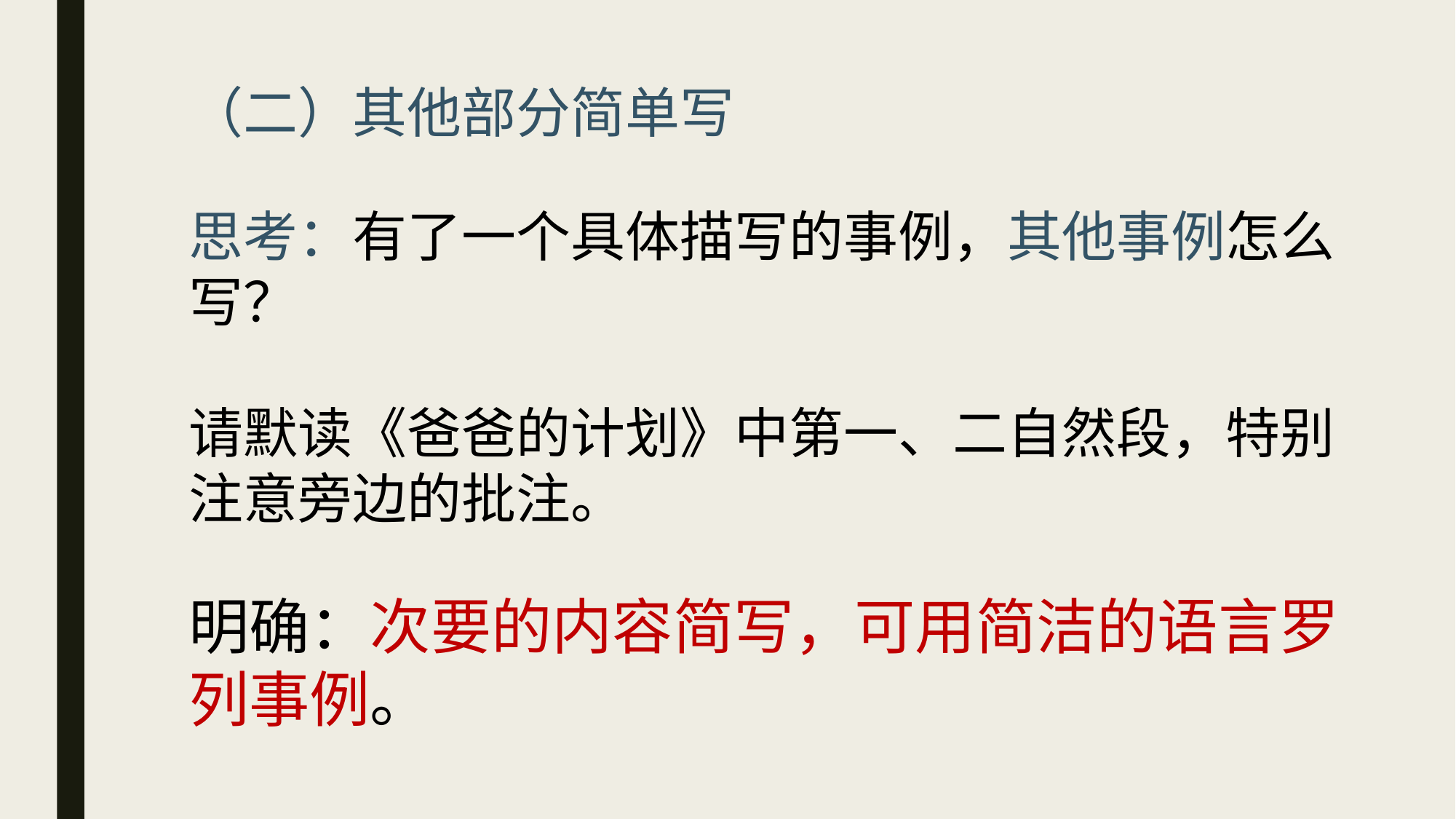

（二）其他部分简单写

思考：有了一个具体描写的事例，其他事例怎么写？

请默读《爸爸的计划》中第一、二自然段，特别注意旁边的批注。

明确：次要的内容简写，可用简洁的语言罗列事例。